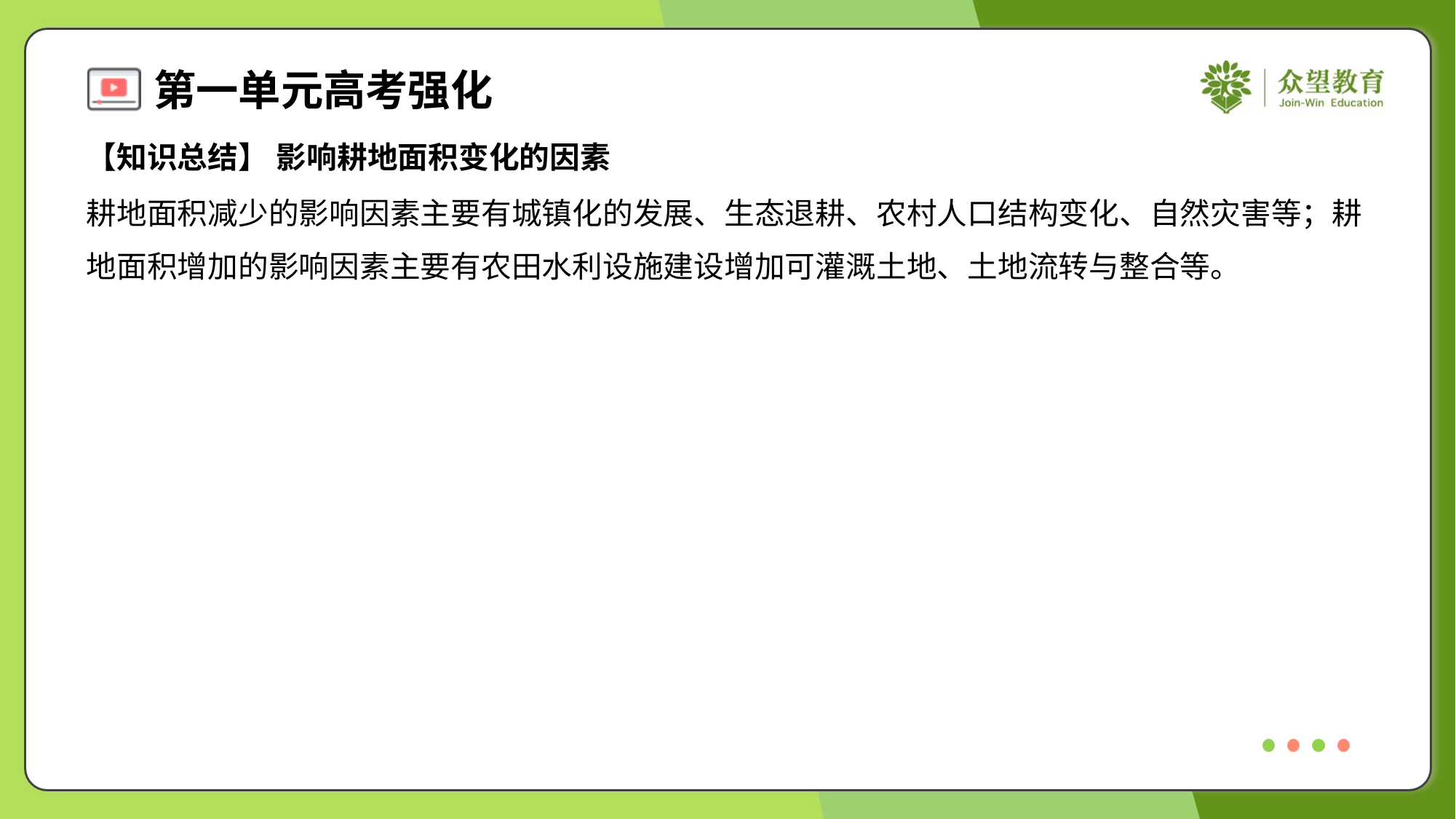

【知识总结】 影响耕地面积变化的因素
耕地面积减少的影响因素主要有城镇化的发展、生态退耕、农村人口结构变化、自然灾害等；耕
地面积增加的影响因素主要有农田水利设施建设增加可灌溉土地、土地流转与整合等。